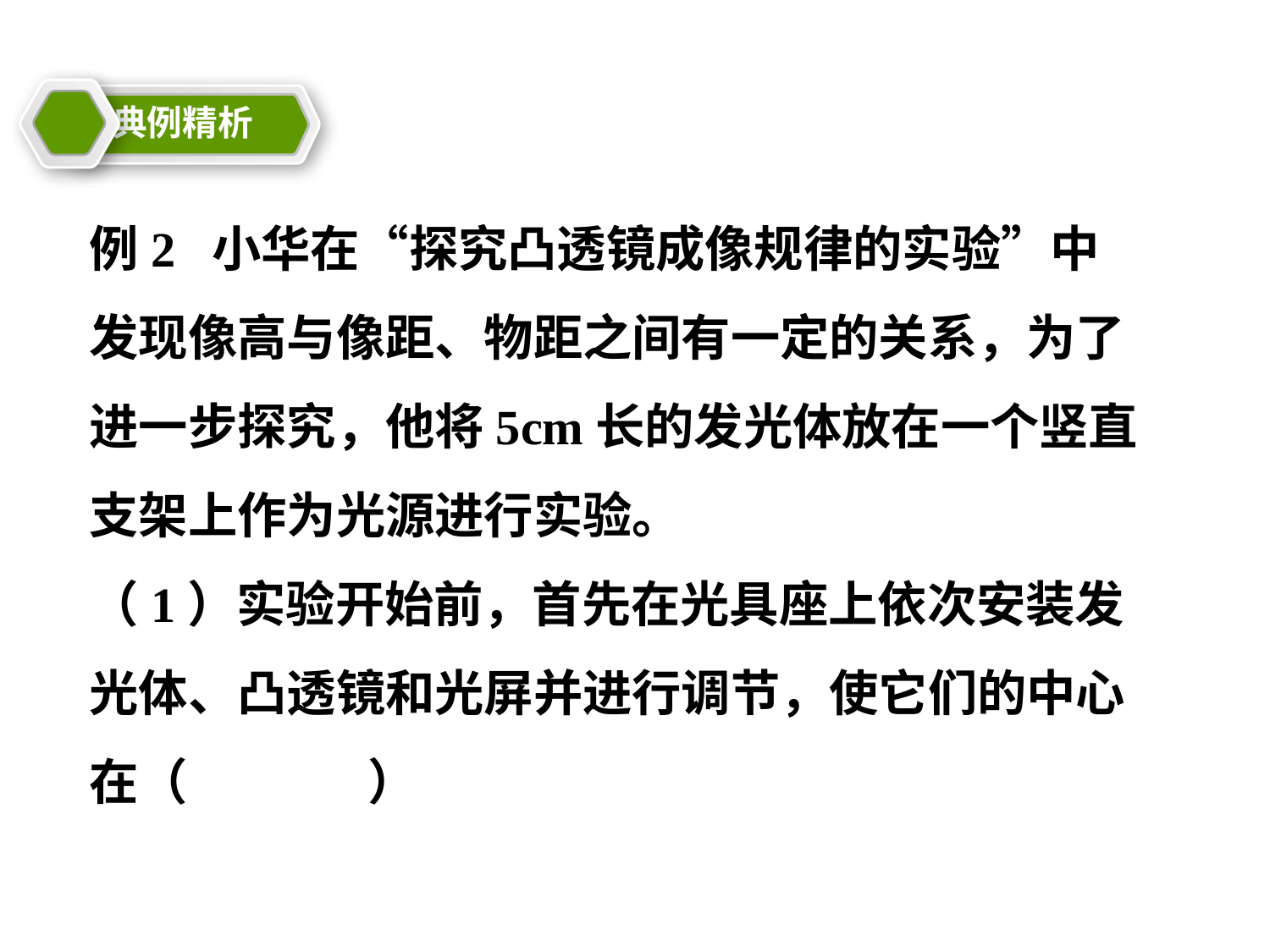

典例精析
例2  小华在“探究凸透镜成像规律的实验”中发现像高与像距、物距之间有一定的关系，为了进一步探究，他将5cm长的发光体放在一个竖直支架上作为光源进行实验。
（1）实验开始前，首先在光具座上依次安装发光体、凸透镜和光屏并进行调节，使它们的中心在（                ）